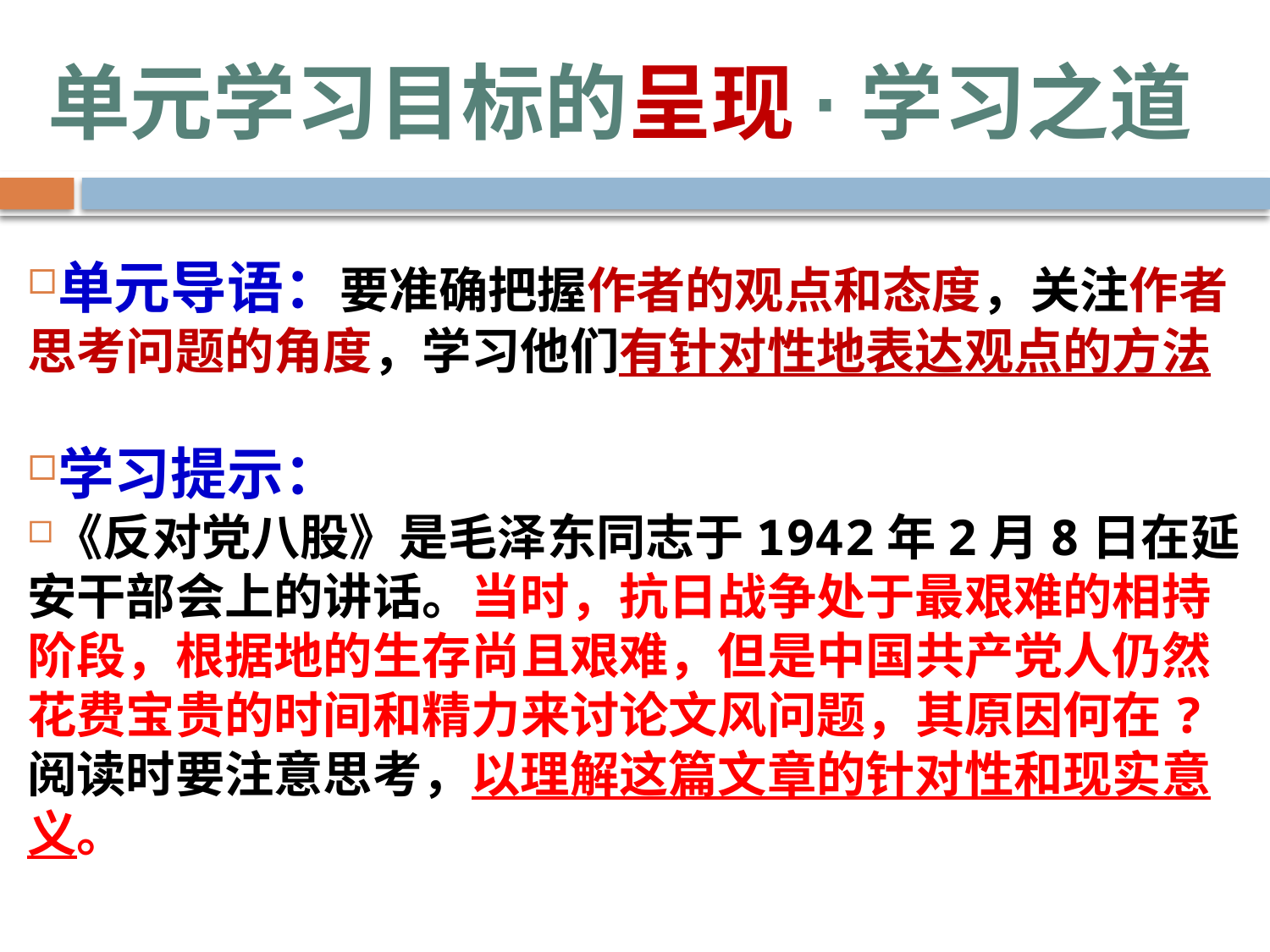

# 单元学习目标的呈现·学习之道
单元导语：要准确把握作者的观点和态度，关注作者思考问题的角度，学习他们有针对性地表达观点的方法

学习提示：
《反对党八股》是毛泽东同志于1942年2月8日在延安干部会上的讲话。当时，抗日战争处于最艰难的相持阶段，根据地的生存尚且艰难，但是中国共产党人仍然花费宝贵的时间和精力来讨论文风问题，其原因何在?阅读时要注意思考，以理解这篇文章的针对性和现实意义。